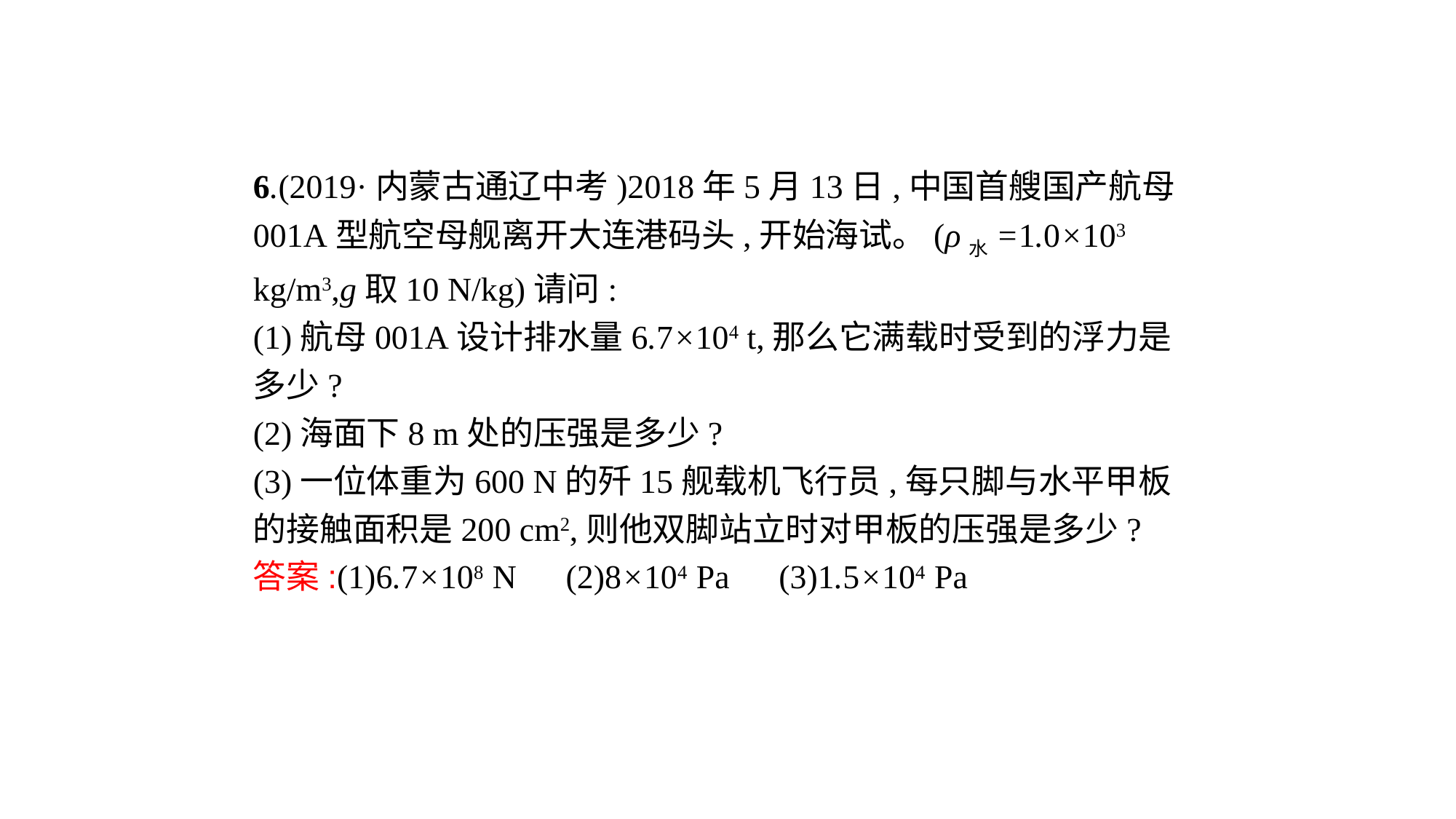

6.(2019·内蒙古通辽中考)2018年5月13日,中国首艘国产航母001A型航空母舰离开大连港码头,开始海试。(ρ水=1.0×103 kg/m3,g取10 N/kg)请问:
(1)航母001A设计排水量6.7×104 t,那么它满载时受到的浮力是多少?
(2)海面下8 m处的压强是多少?
(3)一位体重为600 N的歼15舰载机飞行员,每只脚与水平甲板的接触面积是200 cm2,则他双脚站立时对甲板的压强是多少?
答案:(1)6.7×108 N　(2)8×104 Pa　(3)1.5×104 Pa